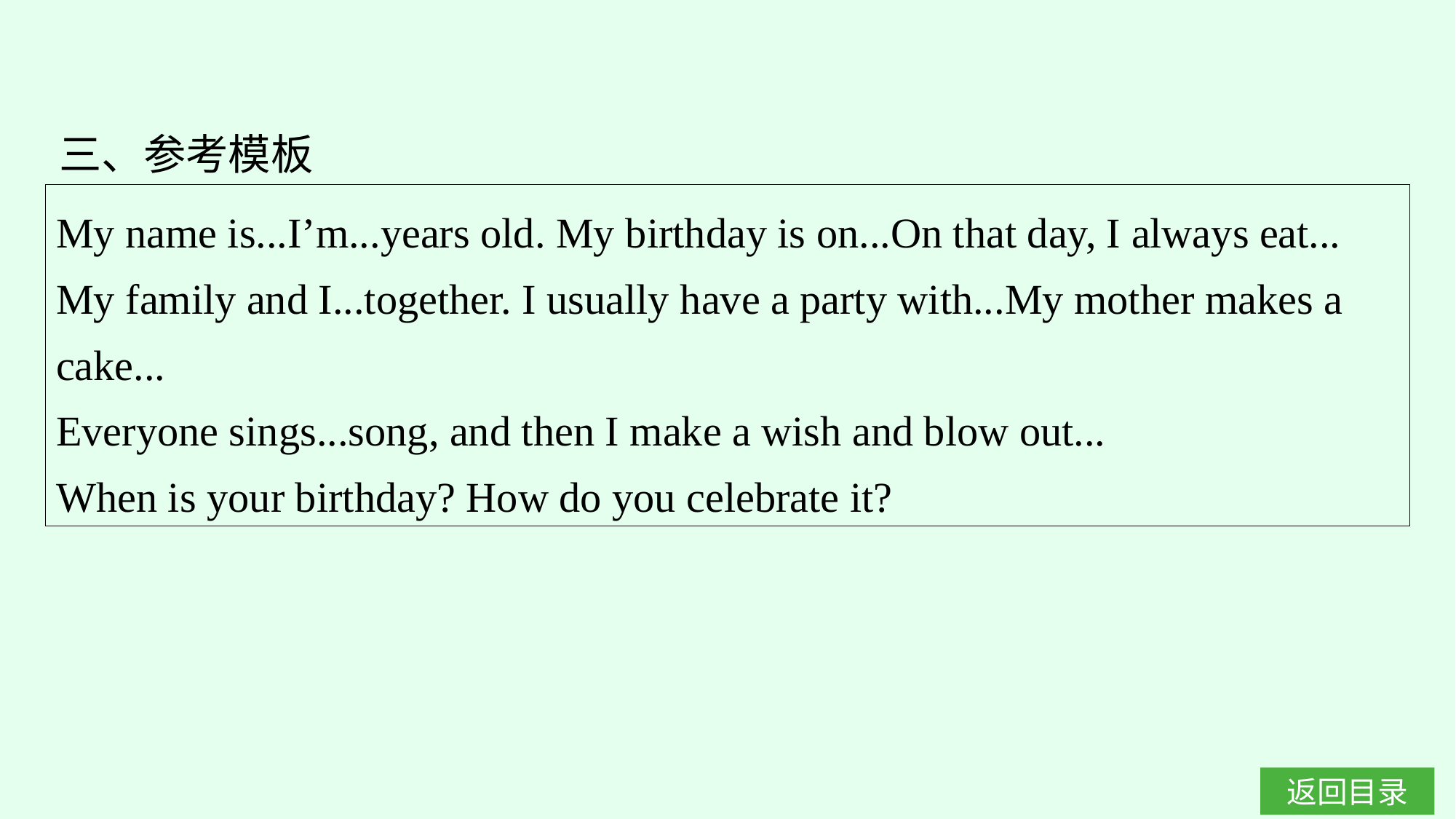

三、参考模板
My name is...I’m...years old. My birthday is on...On that day, I always eat... My family and I...together. I usually have a party with...My mother makes a cake...
Everyone sings...song, and then I make a wish and blow out...
When is your birthday? How do you celebrate it?